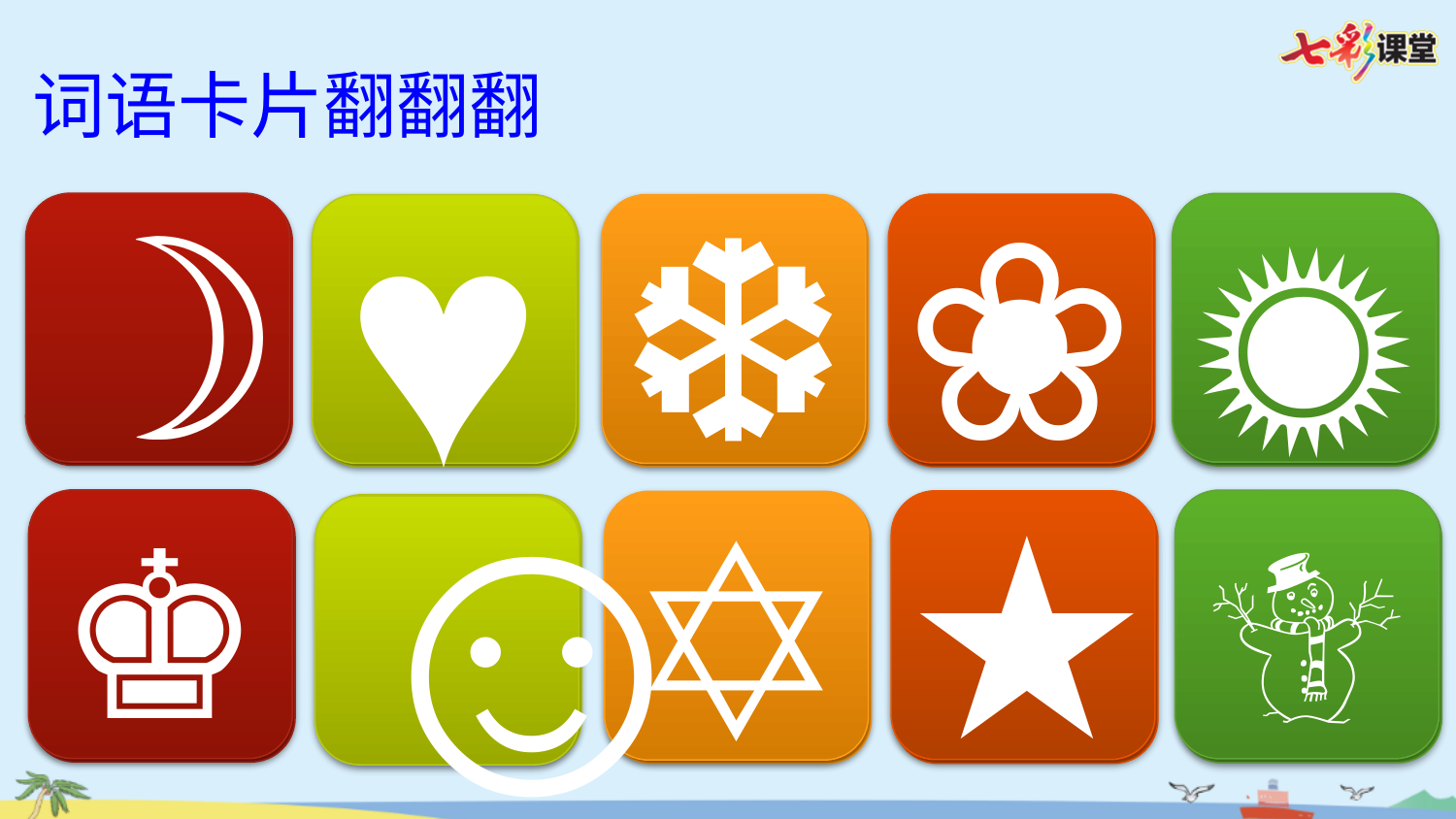

词语卡片翻翻翻
♥

☽

❀

❆

☀

睡不着

老师

那里

大海

真的
☺

★

✡

♚

☃

好吗

天亮

同学

什么

人才